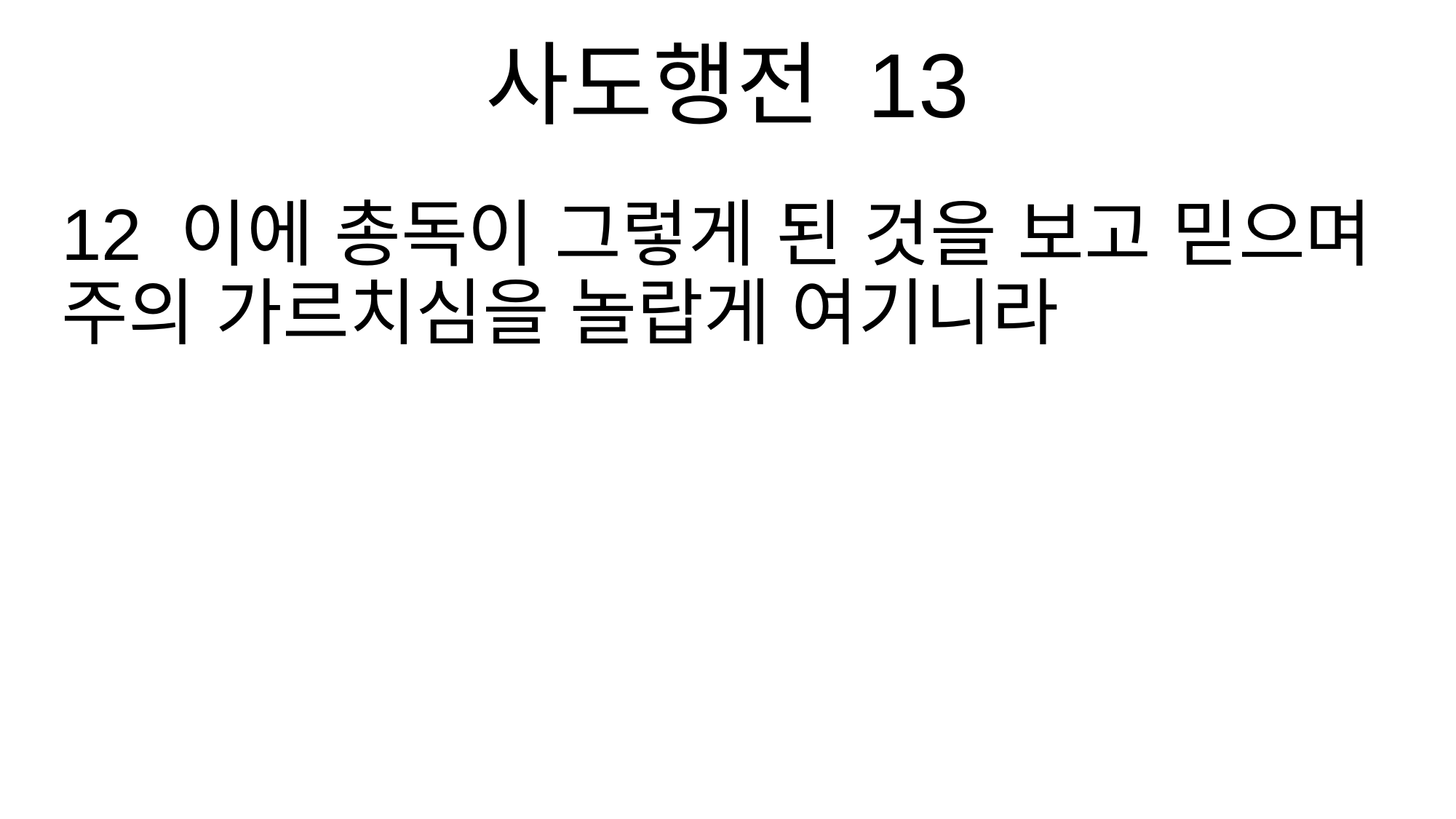

사도행전 13
12 이에 총독이 그렇게 된 것을 보고 믿으며 주의 가르치심을 놀랍게 여기니라